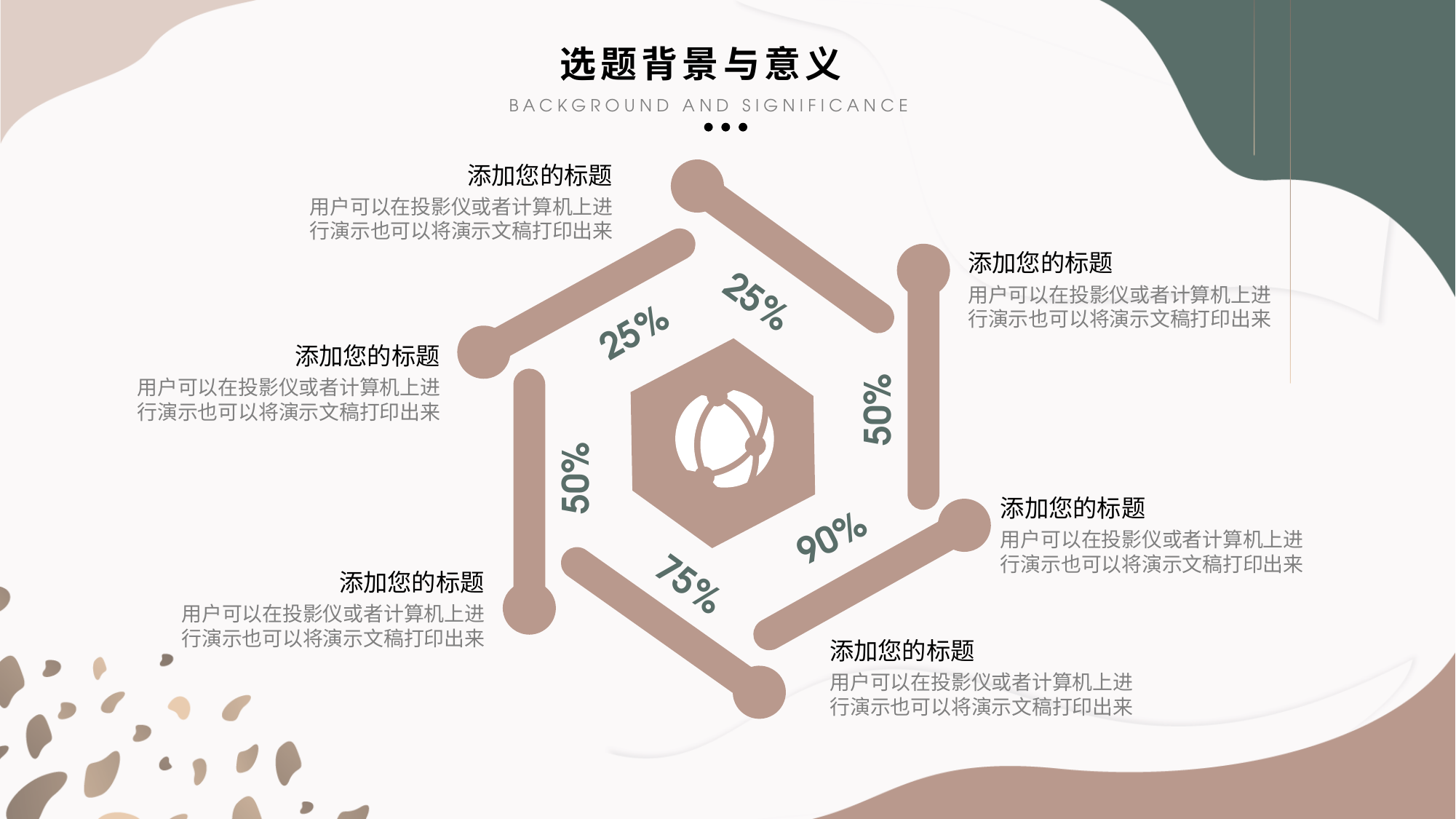

选题背景与意义
BACKGROUND AND SIGNIFICANCE

添加您的标题
用户可以在投影仪或者计算机上进行演示也可以将演示文稿打印出来

添加您的标题
用户可以在投影仪或者计算机上进行演示也可以将演示文稿打印出来
25%
25%
添加您的标题
用户可以在投影仪或者计算机上进行演示也可以将演示文稿打印出来

50%

50%
添加您的标题
用户可以在投影仪或者计算机上进行演示也可以将演示文稿打印出来

90%
75%
添加您的标题
用户可以在投影仪或者计算机上进行演示也可以将演示文稿打印出来
添加您的标题
用户可以在投影仪或者计算机上进行演示也可以将演示文稿打印出来